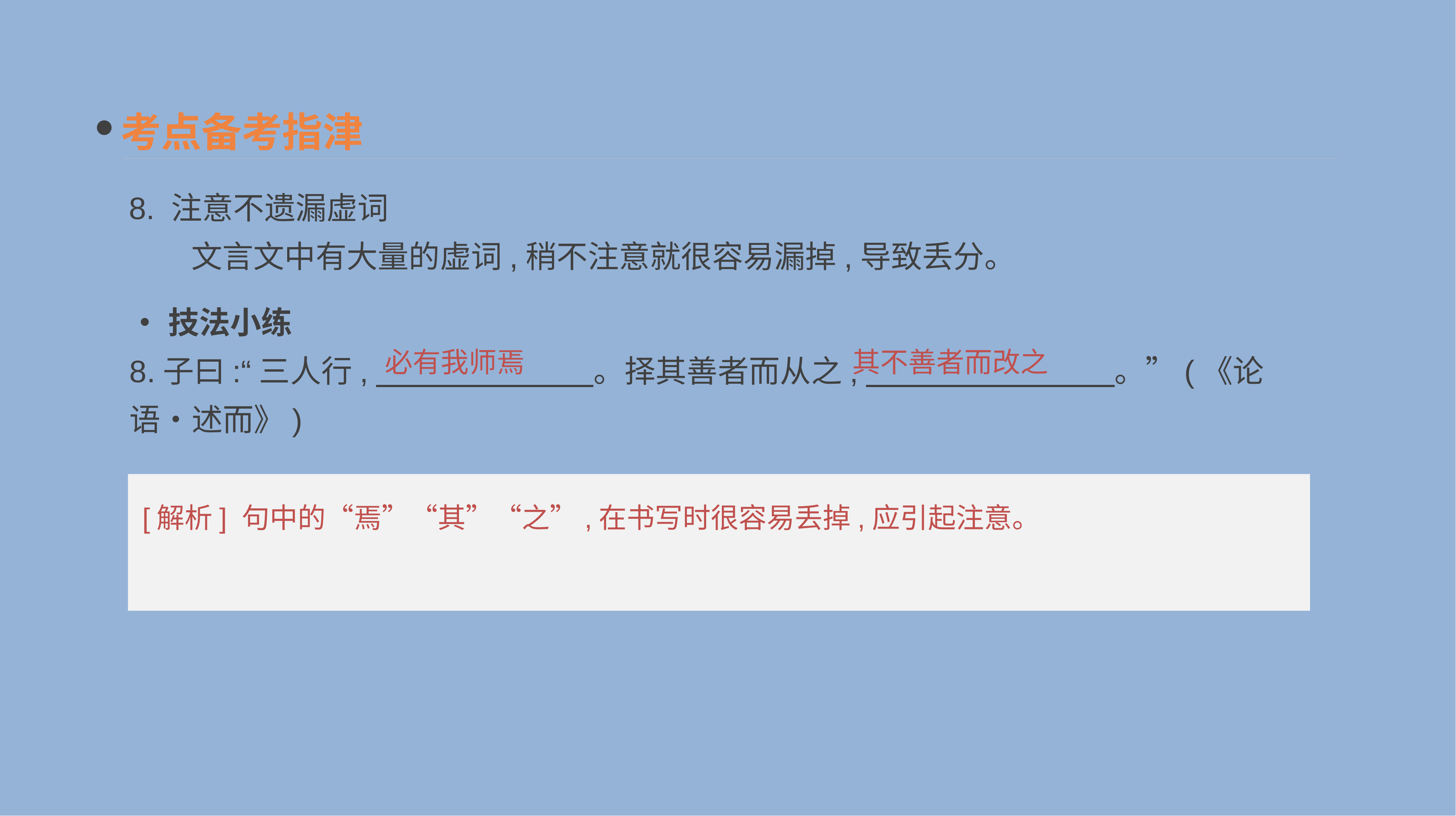

考点备考指津

8. 注意不遗漏虚词
　　文言文中有大量的虚词,稍不注意就很容易漏掉,导致丢分。
•技法小练
8.子曰:“三人行,　　　　　　　。择其善者而从之,　　　　　　　　。”(《论语•述而》)
必有我师焉
其不善者而改之

[解析] 句中的“焉”“其”“之”,在书写时很容易丢掉,应引起注意。